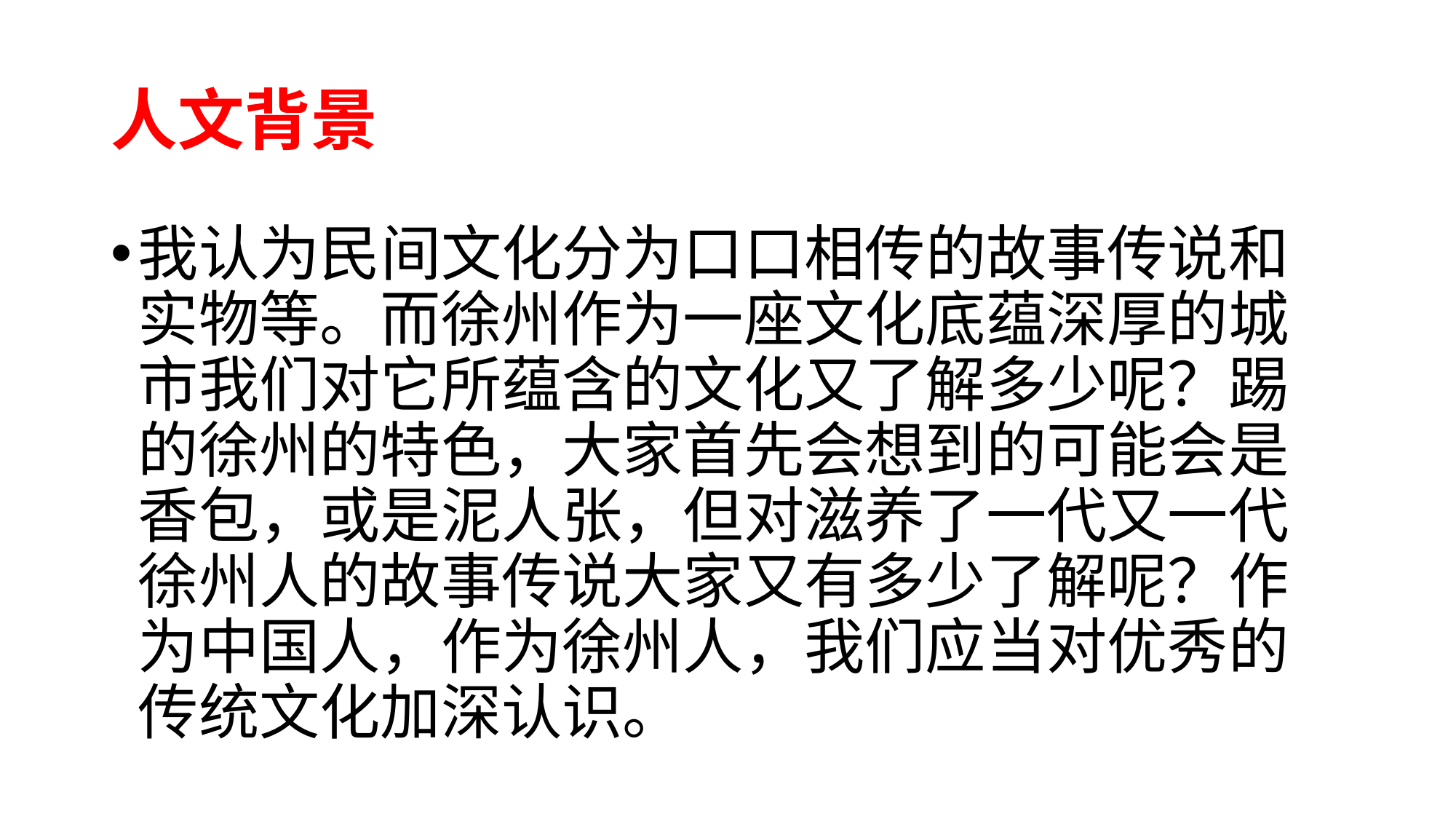

# 人文背景
我认为民间文化分为口口相传的故事传说和实物等。而徐州作为一座文化底蕴深厚的城市我们对它所蕴含的文化又了解多少呢？踢的徐州的特色，大家首先会想到的可能会是香包，或是泥人张，但对滋养了一代又一代徐州人的故事传说大家又有多少了解呢？作为中国人，作为徐州人，我们应当对优秀的传统文化加深认识。